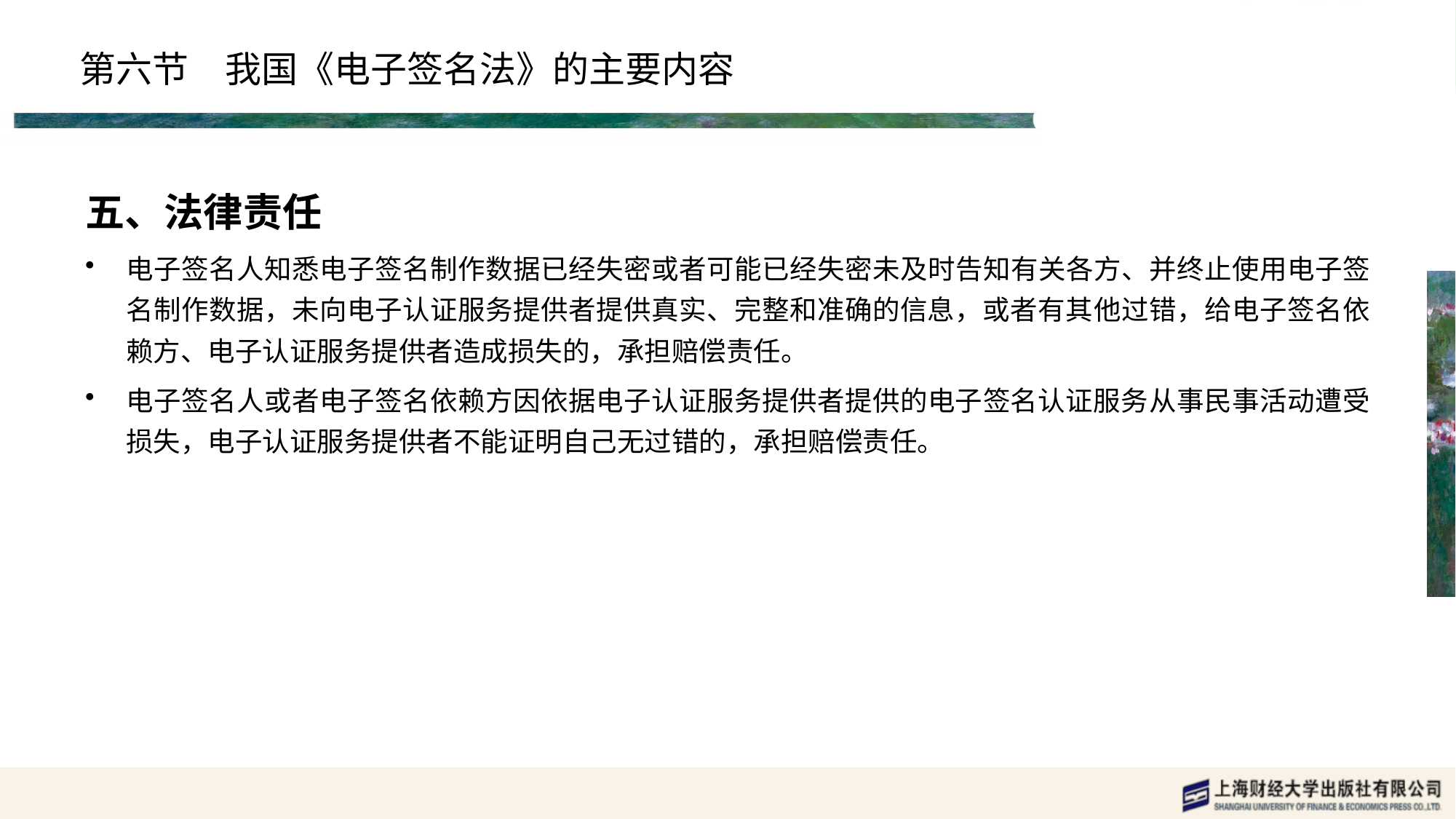

# 第六节　我国《电子签名法》的主要内容
五、法律责任
电子签名人知悉电子签名制作数据已经失密或者可能已经失密未及时告知有关各方、并终止使用电子签名制作数据，未向电子认证服务提供者提供真实、完整和准确的信息，或者有其他过错，给电子签名依赖方、电子认证服务提供者造成损失的，承担赔偿责任。
电子签名人或者电子签名依赖方因依据电子认证服务提供者提供的电子签名认证服务从事民事活动遭受损失，电子认证服务提供者不能证明自己无过错的，承担赔偿责任。